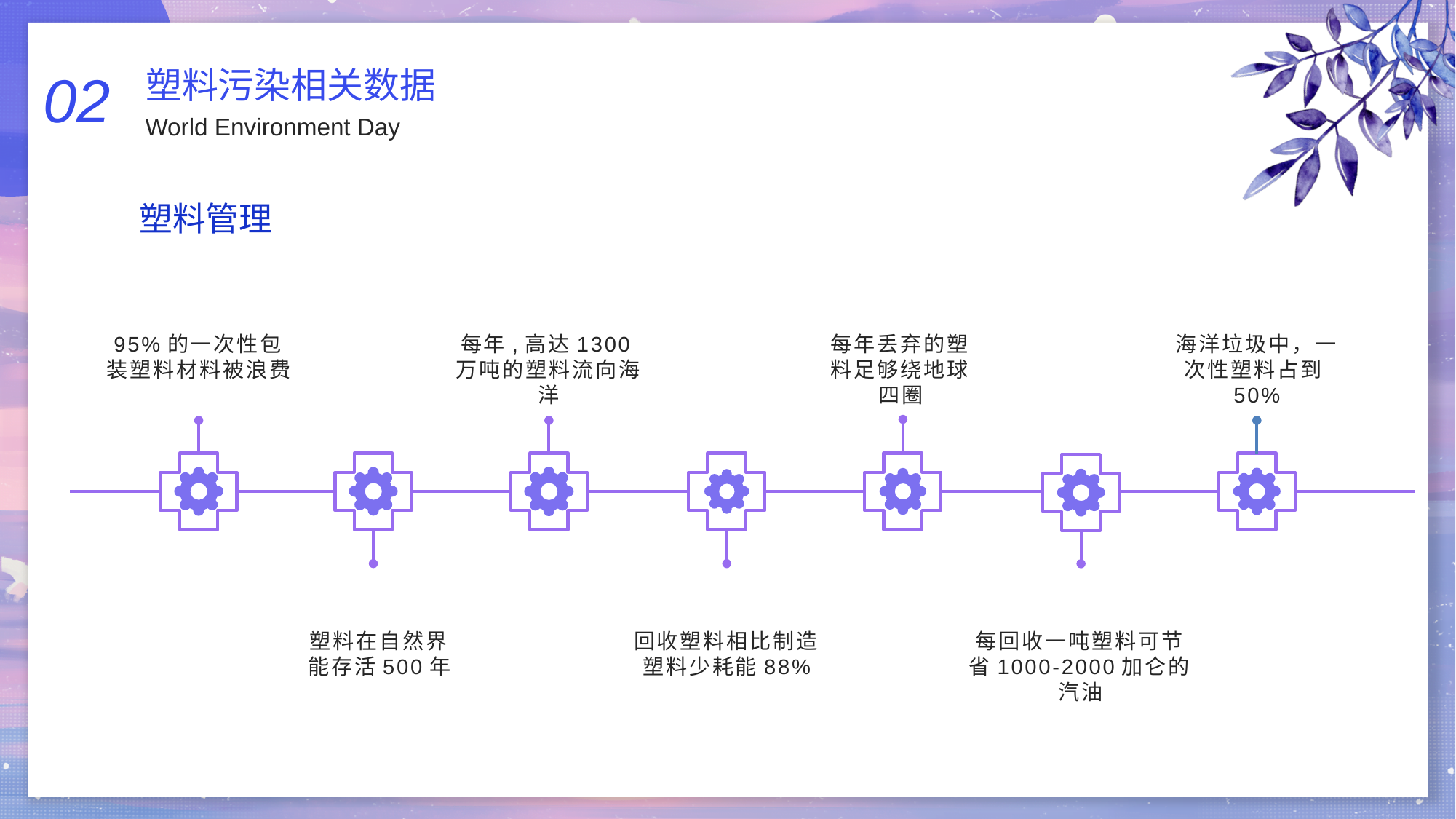

02
World Environment Day
塑料污染相关数据
塑料管理
95%的一次性包装塑料材料被浪费
每年,高达1300万吨的塑料流向海洋
每年丢弃的塑料足够绕地球四圈
海洋垃圾中，一次性塑料占到50%

塑料在自然界能存活500年
回收塑料相比制造塑料少耗能88%
每回收一吨塑料可节省1000-2000加仑的汽油